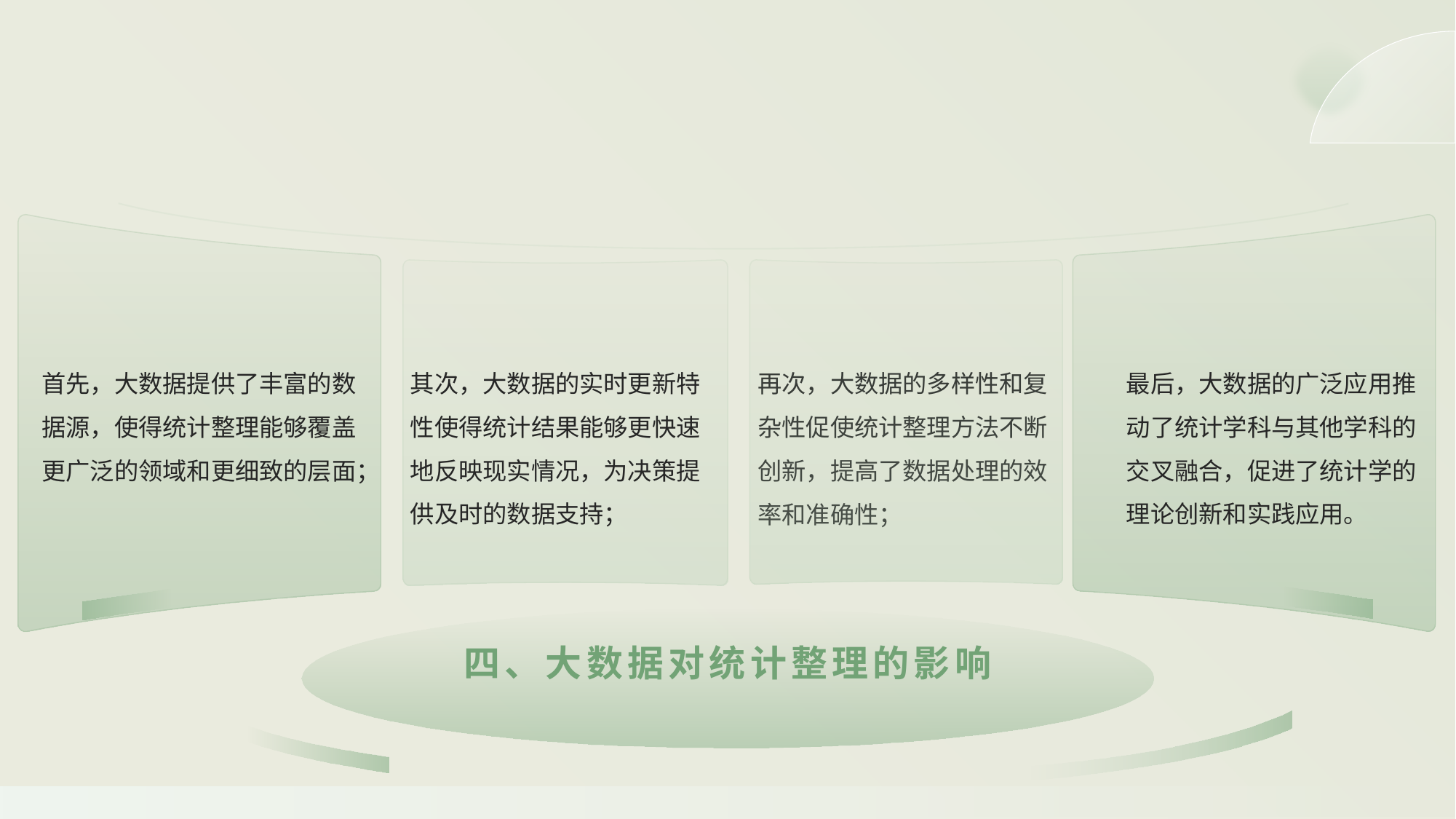

其次，大数据的实时更新特性使得统计结果能够更快速地反映现实情况，为决策提供及时的数据支持；
最后，大数据的广泛应用推动了统计学科与其他学科的交叉融合，促进了统计学的理论创新和实践应用。
首先，大数据提供了丰富的数据源，使得统计整理能够覆盖更广泛的领域和更细致的层面；
再次，大数据的多样性和复杂性促使统计整理方法不断创新，提高了数据处理的效率和准确性；

四、大数据对统计整理的影响